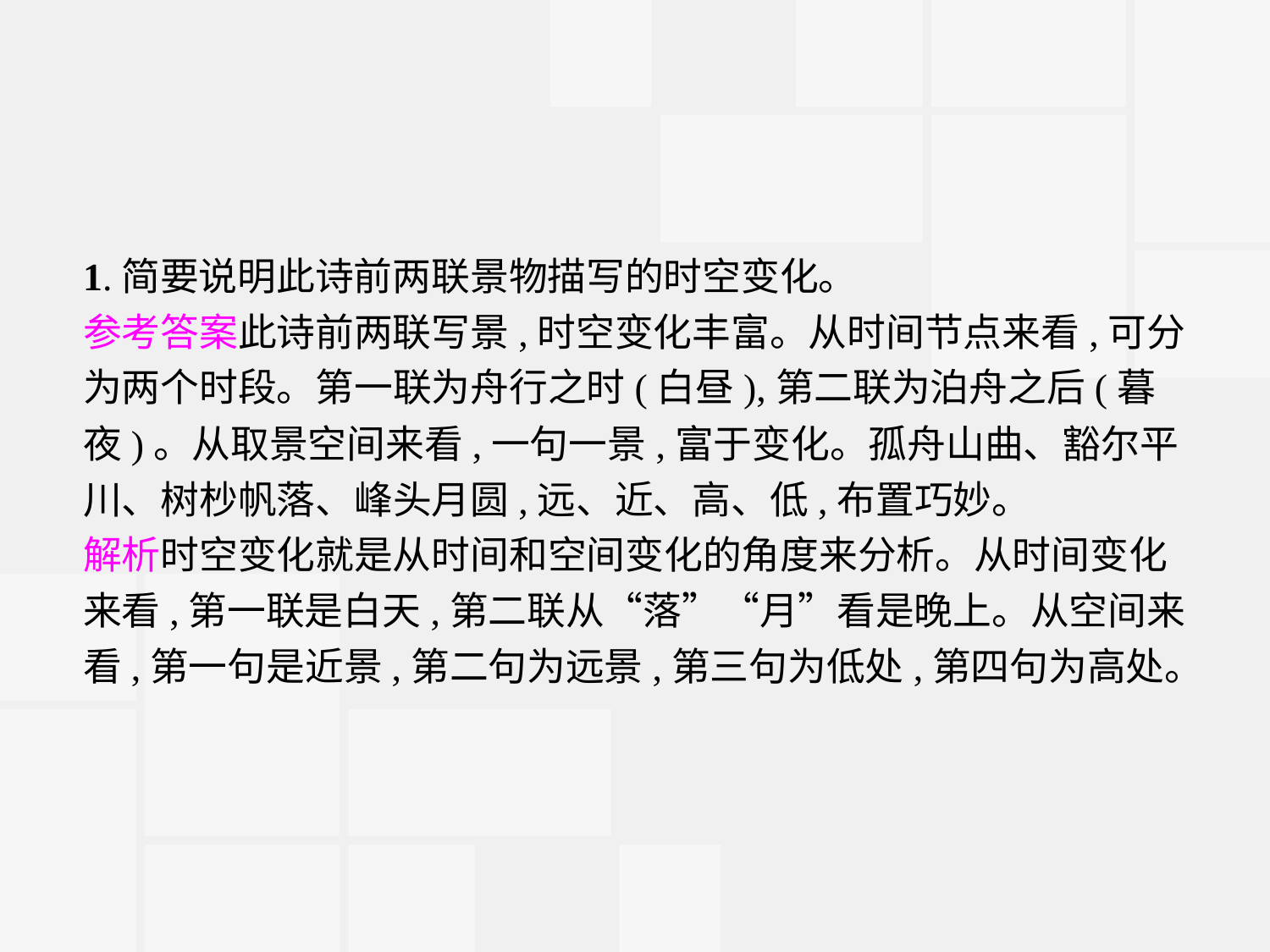

1.简要说明此诗前两联景物描写的时空变化。
参考答案此诗前两联写景,时空变化丰富。从时间节点来看,可分为两个时段。第一联为舟行之时(白昼),第二联为泊舟之后(暮夜)。从取景空间来看,一句一景,富于变化。孤舟山曲、豁尔平川、树杪帆落、峰头月圆,远、近、高、低,布置巧妙。
解析时空变化就是从时间和空间变化的角度来分析。从时间变化来看,第一联是白天,第二联从“落”“月”看是晚上。从空间来看,第一句是近景,第二句为远景,第三句为低处,第四句为高处。